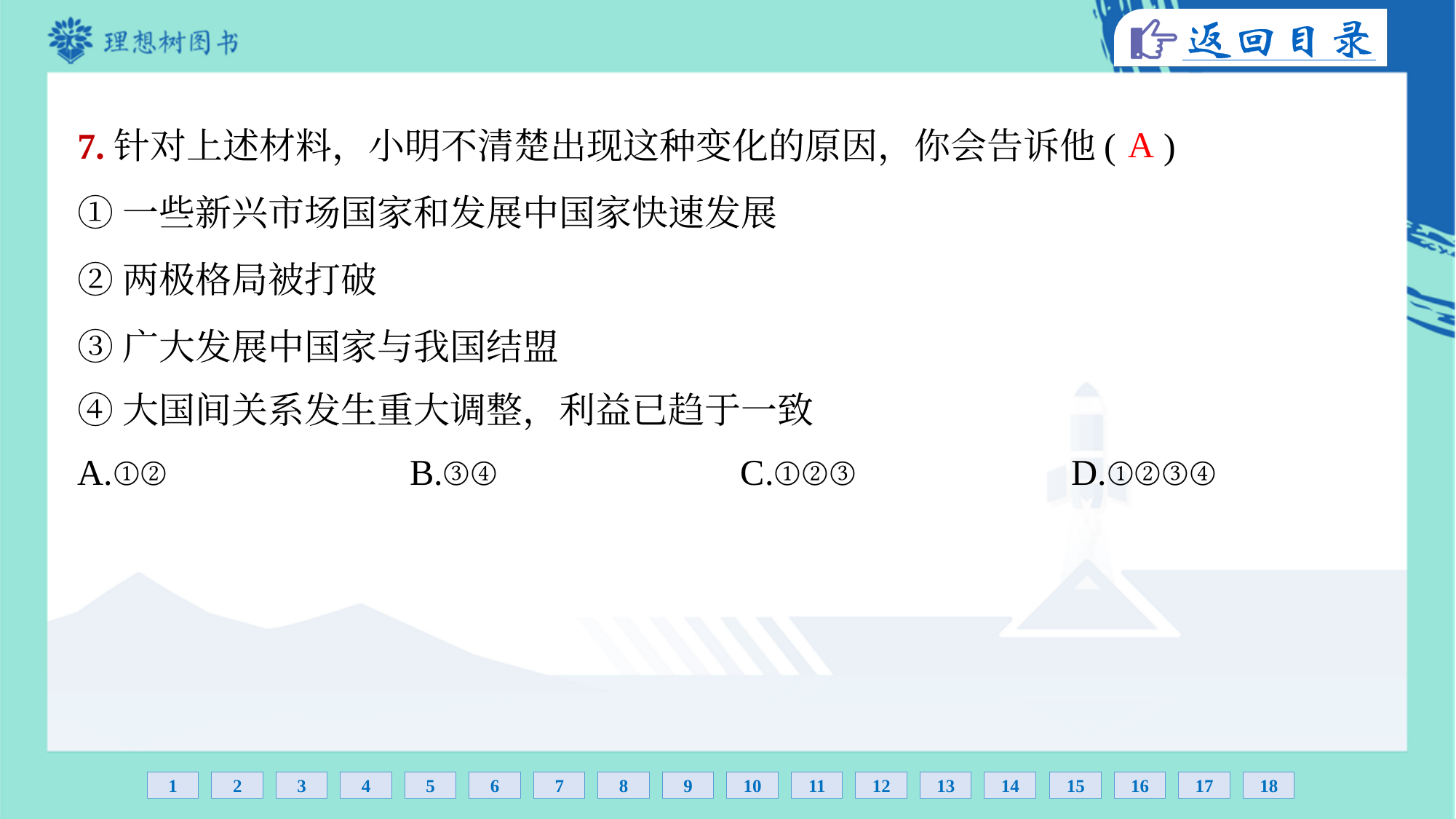

A
7.针对上述材料，小明不清楚出现这种变化的原因，你会告诉他(     )
①一些新兴市场国家和发展中国家快速发展
②两极格局被打破
③广大发展中国家与我国结盟
④大国间关系发生重大调整，利益已趋于一致
A.①②	B.③④	C.①②③	D.①②③④